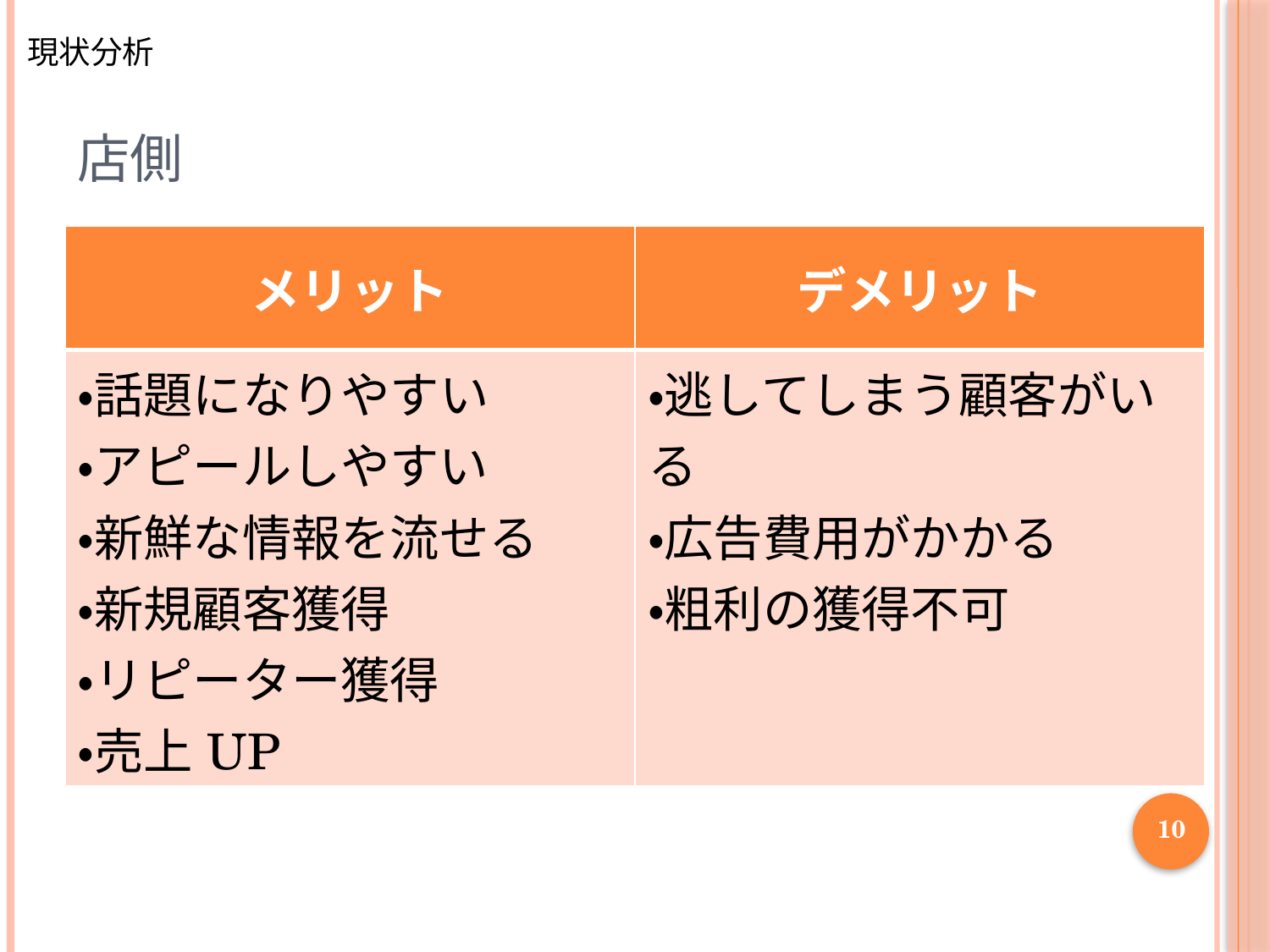

現状分析
# 店側

| メリット | デメリット |
| --- | --- |
| ・話題になりやすい ・アピールしやすい ・新鮮な情報を流せる ・新規顧客獲得 ・リピーター獲得 ・売上UP | ・逃してしまう顧客がいる ・広告費用がかかる ・粗利の獲得不可 |
10